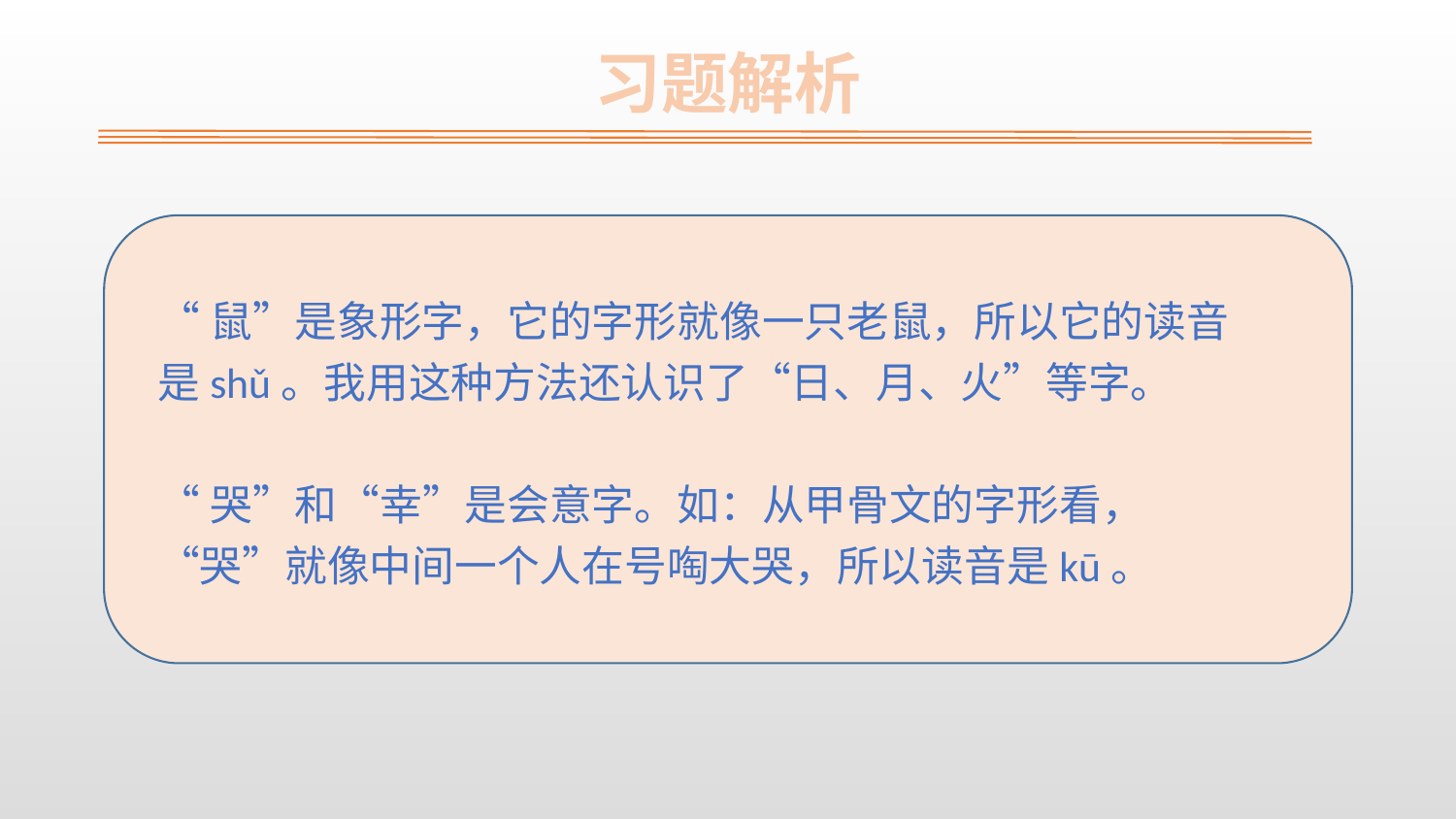

习题解析

“鼠”是象形字，它的字形就像一只老鼠，所以它的读音是shǔ。我用这种方法还认识了“日、月、火”等字。

“哭”和“幸”是会意字。如：从甲骨文的字形看，“哭”就像中间一个人在号啕大哭，所以读音是kū。